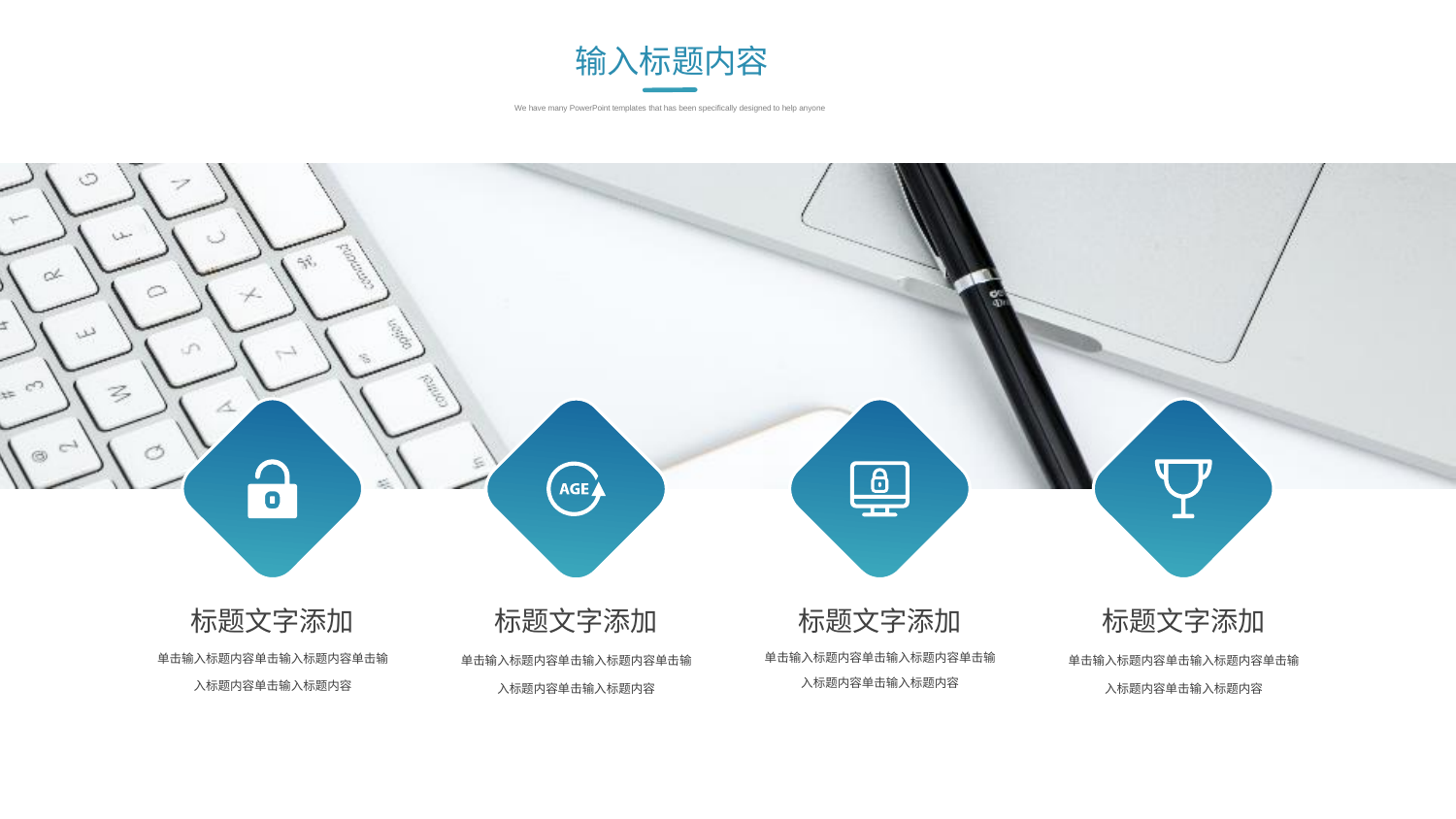

输入标题内容
We have many PowerPoint templates that has been specifically designed to help anyone

标题文字添加
单击输入标题内容单击输入标题内容单击输入标题内容单击输入标题内容
标题文字添加
单击输入标题内容单击输入标题内容单击输入标题内容单击输入标题内容
标题文字添加
单击输入标题内容单击输入标题内容单击输入标题内容单击输入标题内容
标题文字添加
单击输入标题内容单击输入标题内容单击输入标题内容单击输入标题内容